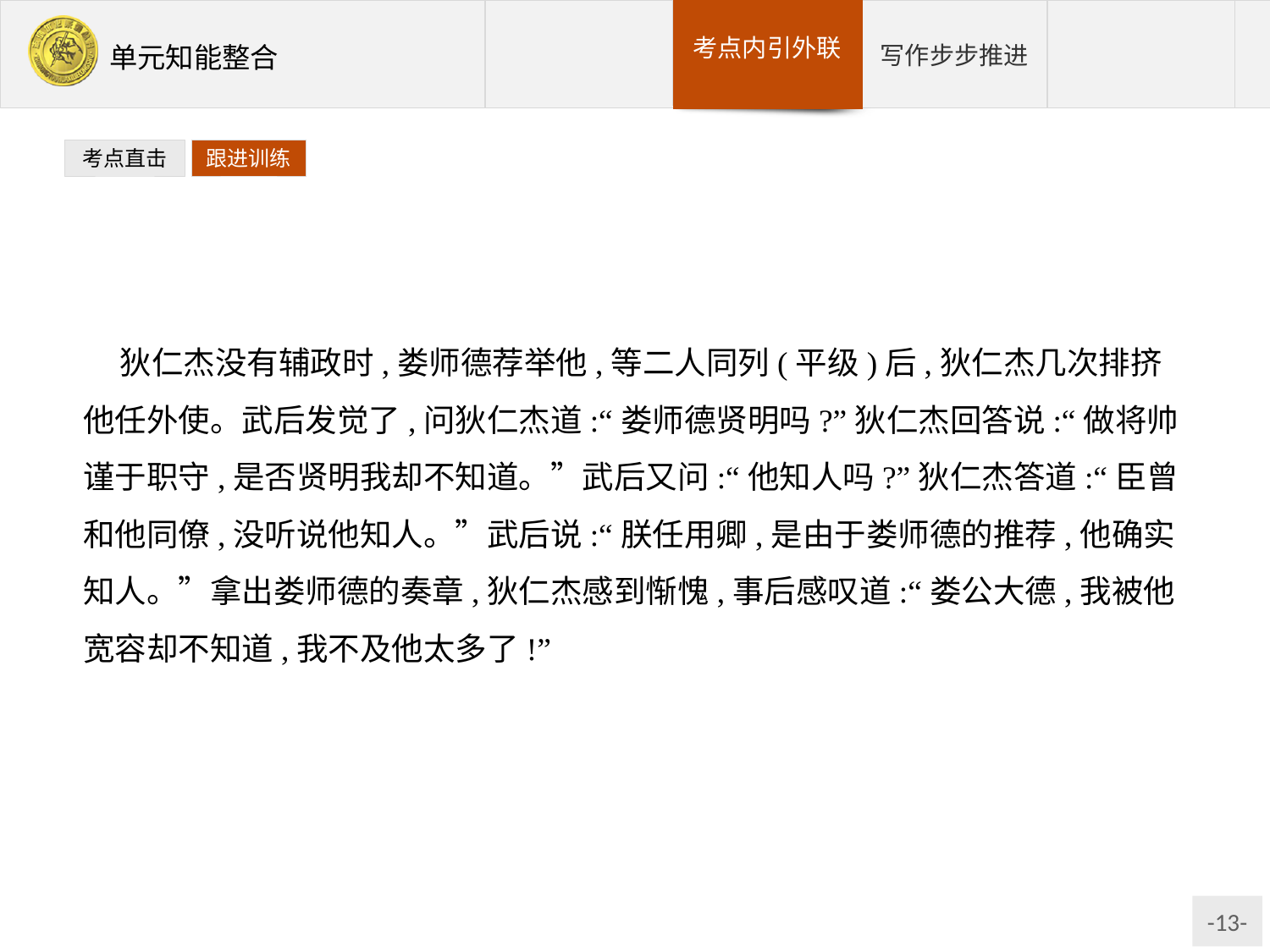

考点直击
跟进训练
狄仁杰没有辅政时,娄师德荐举他,等二人同列(平级)后,狄仁杰几次排挤他任外使。武后发觉了,问狄仁杰道:“娄师德贤明吗?”狄仁杰回答说:“做将帅谨于职守,是否贤明我却不知道。”武后又问:“他知人吗?”狄仁杰答道:“臣曾和他同僚,没听说他知人。”武后说:“朕任用卿,是由于娄师德的推荐,他确实知人。”拿出娄师德的奏章,狄仁杰感到惭愧,事后感叹道:“娄公大德,我被他宽容却不知道,我不及他太多了!”